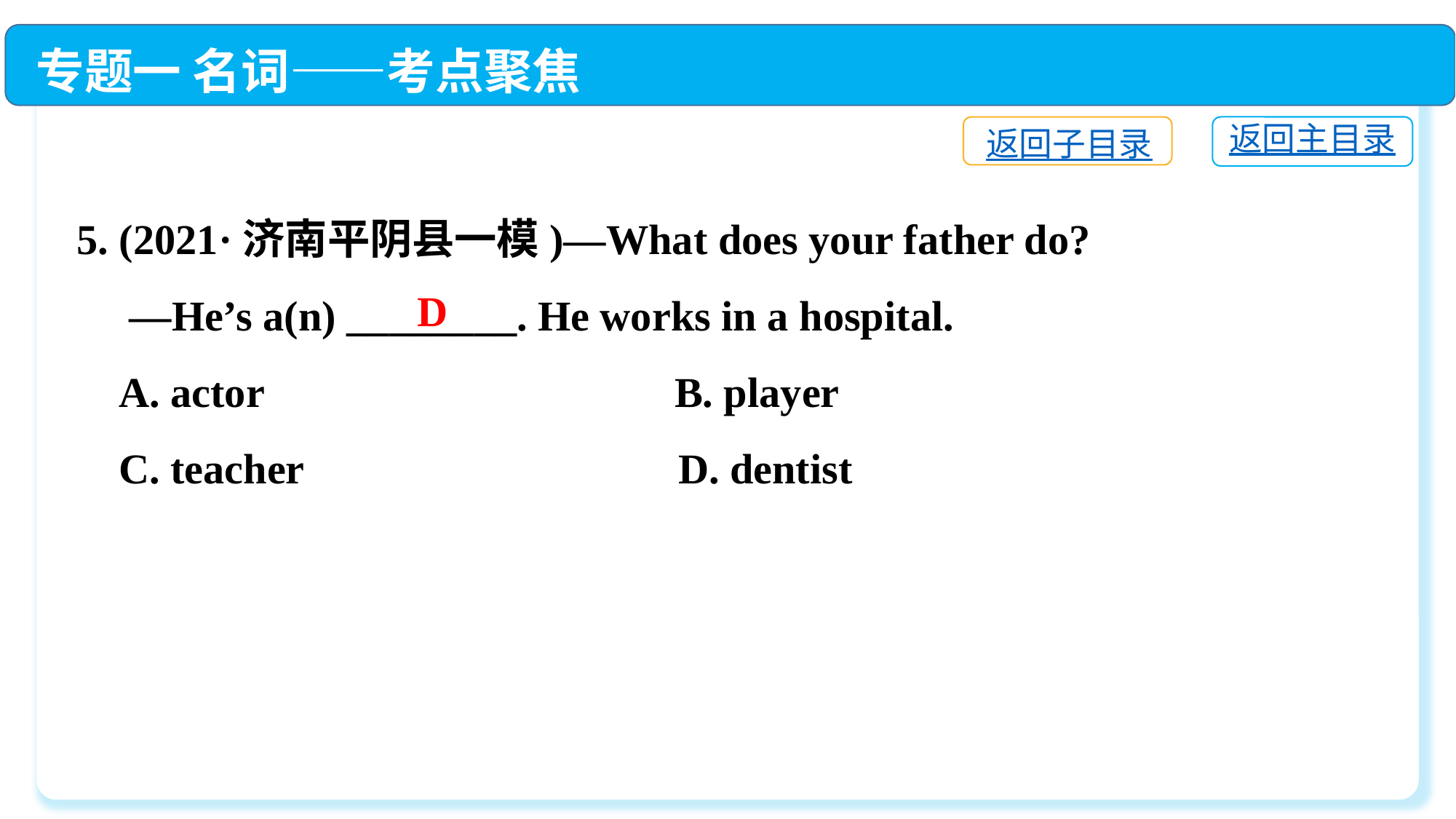

专题一 名词——考点聚焦

返回主目录

返回子目录
5. (2021·济南平阴县一模)—What does your father do?
     —He’s a(n) ________. He works in a hospital.
    A. actor	                                    B. player
    C. teacher	                          D. dentist

D